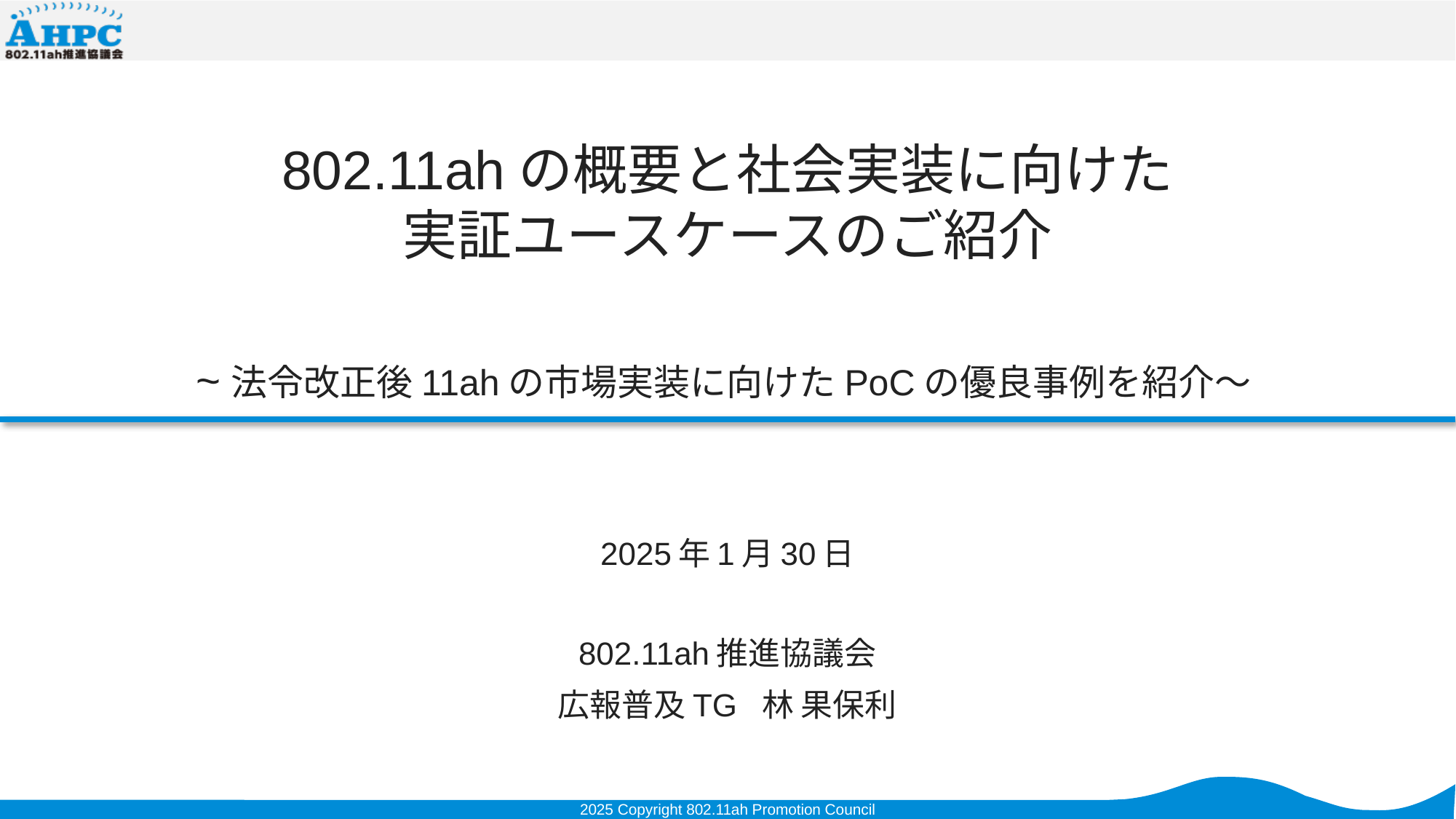

# 802.11ahの概要と社会実装に向けた 実証ユースケースのご紹介 ~法令改正後11ahの市場実装に向けたPoCの優良事例を紹介～
2025年1月30日

802.11ah推進協議会
広報普及TG  林 果保利